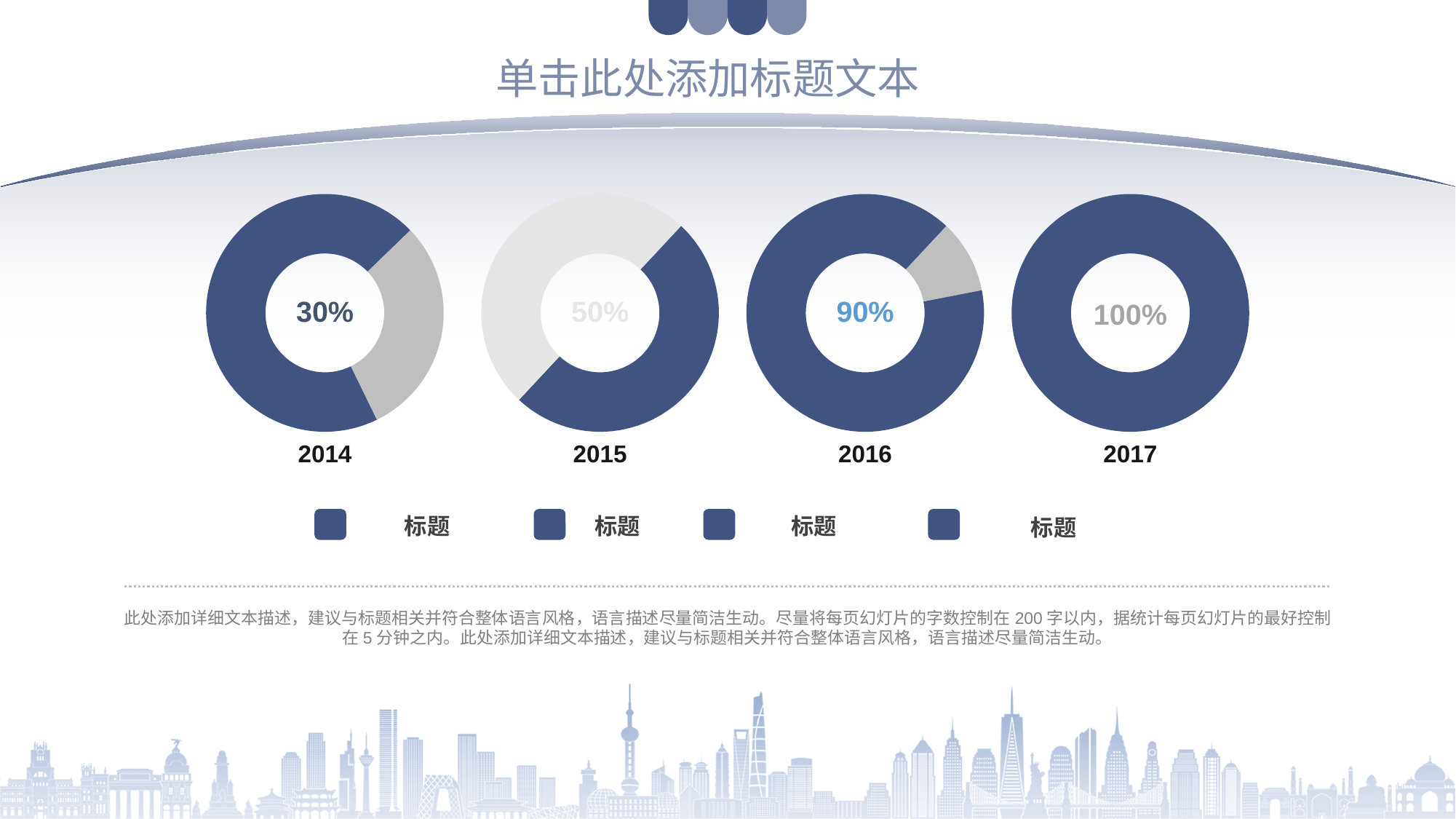

单击此处添加标题文本

### Chart

| Category | Sales |
|---|---|
| 1st Qtr | 70.0 |
| 2nd Qtr | 30.0 |
30%

### Chart

| Category | Sales |
|---|---|
| 1st Qtr | 30.0 |
| 2nd Qtr | 30.0 |
50%

### Chart

| Category | Sales |
|---|---|
| 1st Qtr | 10.0 |
| 2nd Qtr | 90.0 |
90%

### Chart

| Category | Sales |
|---|---|
| 1st Qtr | 0.0 |
| 2nd Qtr | 100.0 |
100%
2014
2015
2016
2017

标题

标题

标题

标题
此处添加详细文本描述，建议与标题相关并符合整体语言风格，语言描述尽量简洁生动。尽量将每页幻灯片的字数控制在200字以内，据统计每页幻灯片的最好控制在5分钟之内。此处添加详细文本描述，建议与标题相关并符合整体语言风格，语言描述尽量简洁生动。